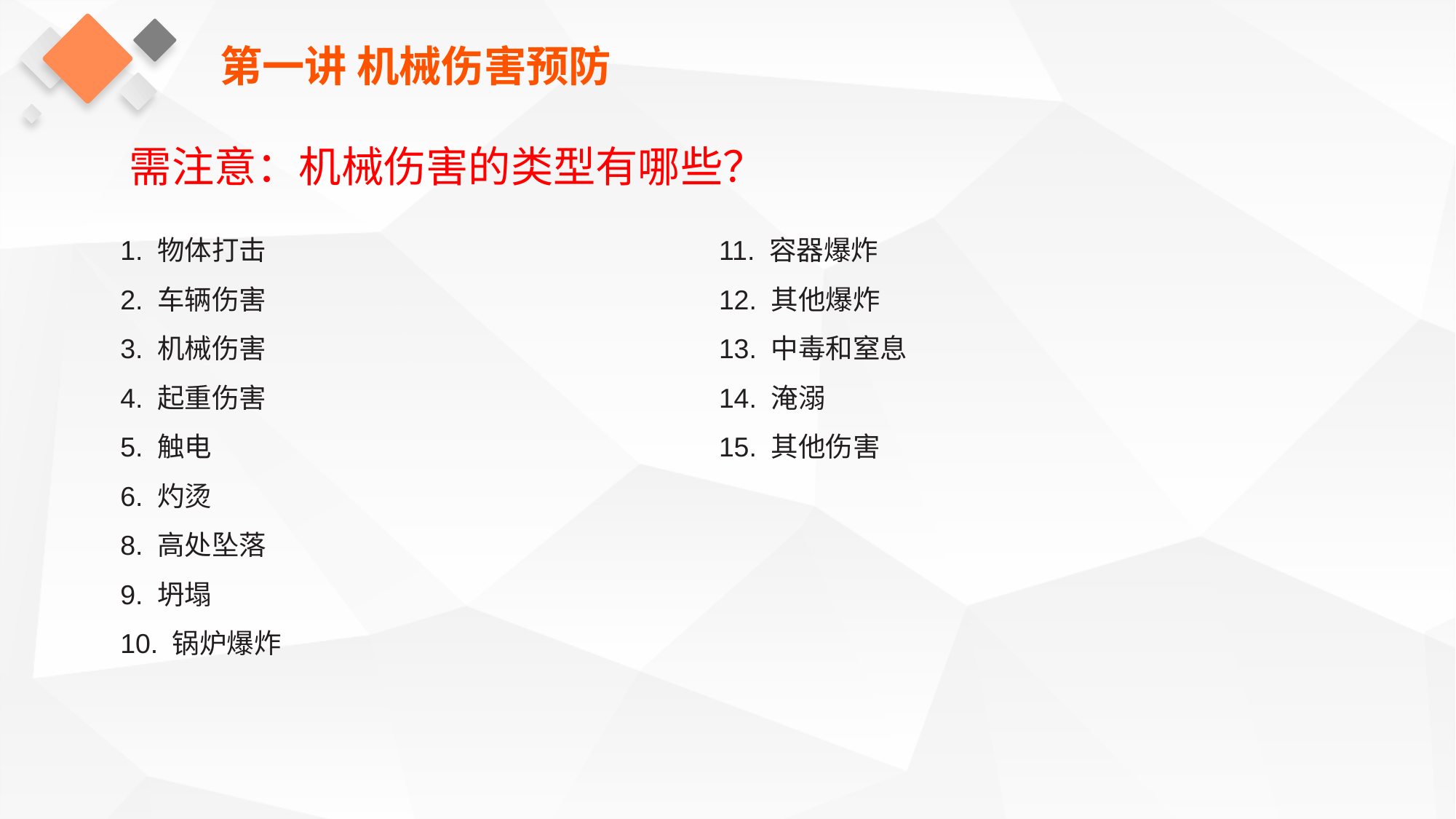

第一讲 机械伤害预防
需注意：机械伤害的类型有哪些？
1. 物体打击
2. 车辆伤害
3. 机械伤害
4. 起重伤害
5. 触电
6. 灼烫
8. 高处坠落
9. 坍塌
10. 锅炉爆炸
11. 容器爆炸
12. 其他爆炸
13. 中毒和窒息
14. 淹溺
15. 其他伤害